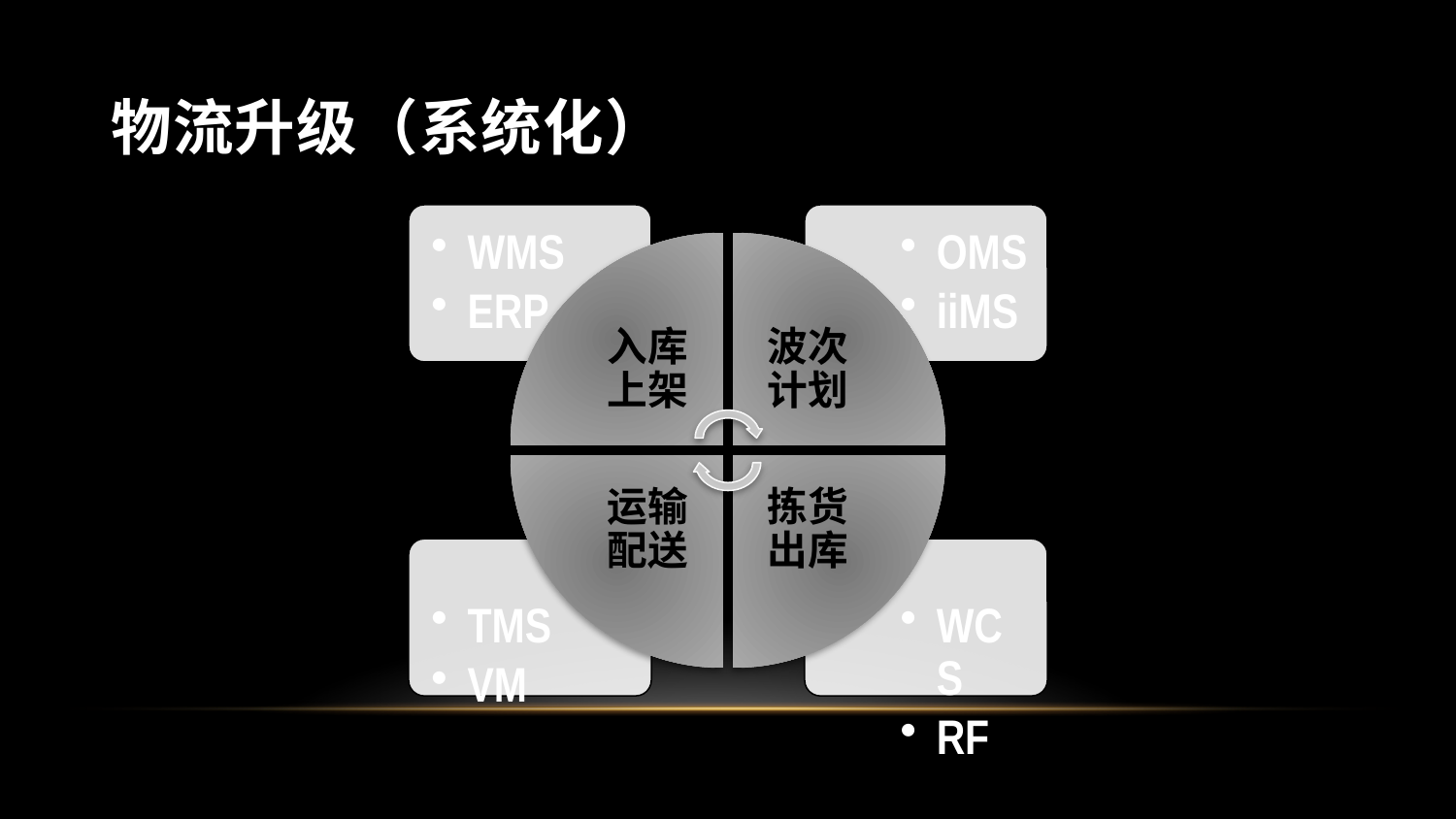

# 物流升级（系统化）
WCS
RF
TMS
VM
OMS
iiMS
WMS
ERP
入库上架
波次计划
拣货出库
运输配送